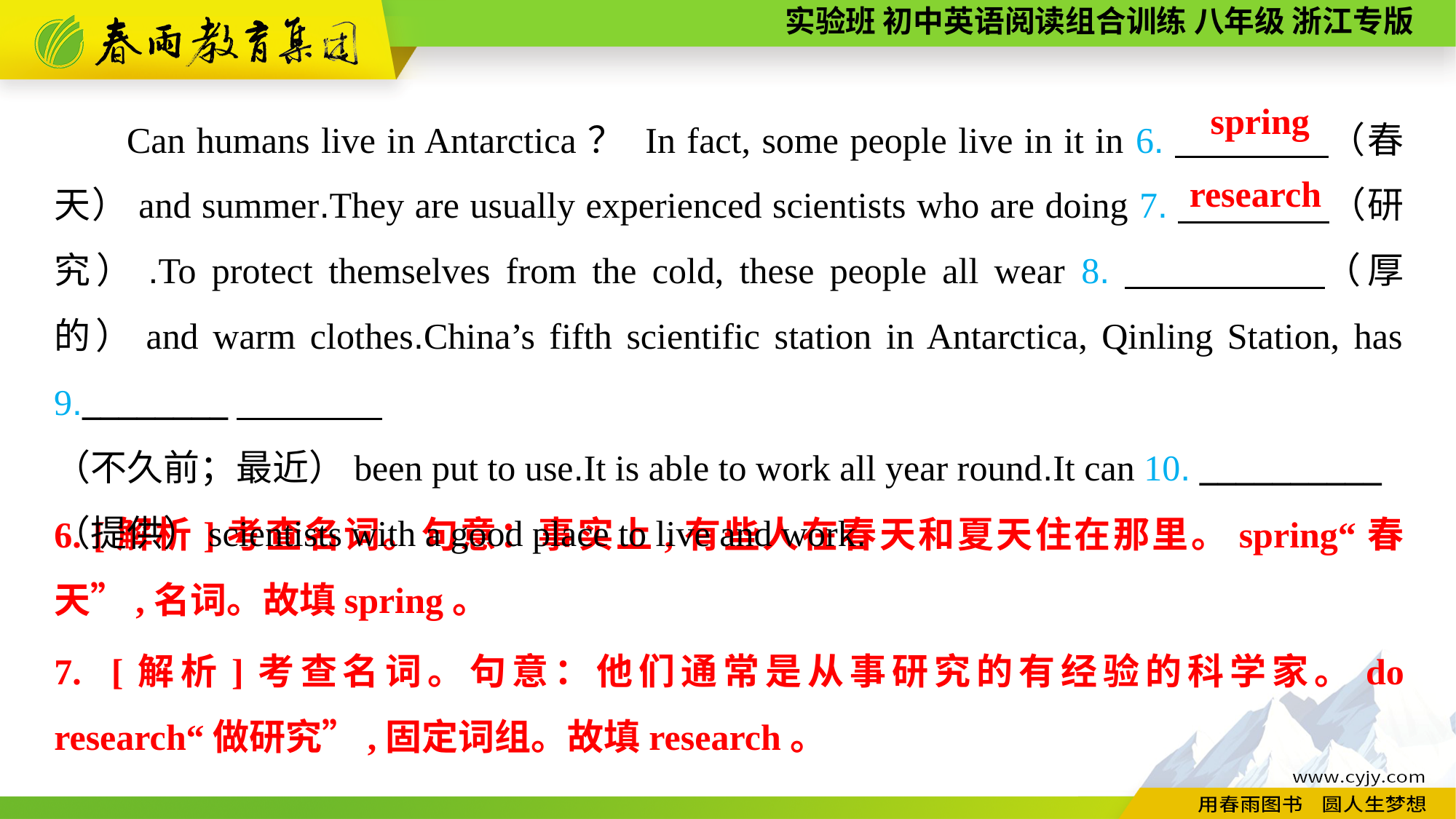

Can humans live in Antarctica？ In fact, some people live in it in 6.　　　　（春天）and summer.They are usually experienced scientists who are doing 7.　　　　（研究）.To protect themselves from the cold, these people all wear 8.　　　  　（厚的）and warm clothes.China’s fifth scientific station in Antarctica, Qinling Station, has 9.________
（不久前；最近）been put to use.It is able to work all year round.It can 10. __________
（提供）scientists with a good place to live and work.
spring
research
6. [解析]考查名词。句意：事实上,有些人在春天和夏天住在那里。spring“春天”,名词。故填spring。
7.  [解析]考查名词。句意：他们通常是从事研究的有经验的科学家。do research“做研究”,固定词组。故填research。